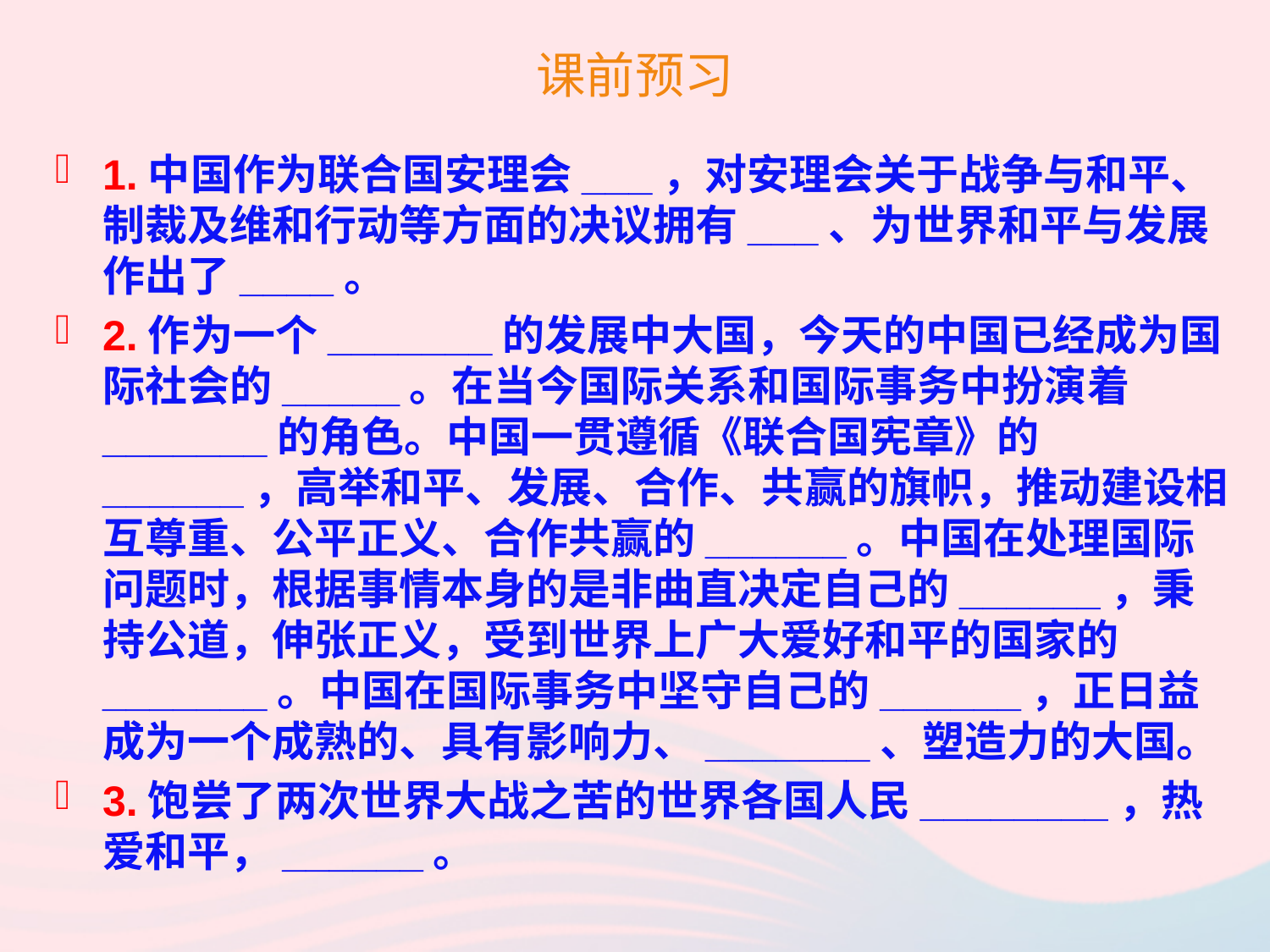

# 课前预习
1.中国作为联合国安理会___，对安理会关于战争与和平、制裁及维和行动等方面的决议拥有___、为世界和平与发展作出了____。
2.作为一个_______的发展中大国，今天的中国已经成为国际社会的_____。在当今国际关系和国际事务中扮演着_______的角色。中国一贯遵循《联合国宪章》的______，高举和平、发展、合作、共赢的旗帜，推动建设相互尊重、公平正义、合作共赢的______。中国在处理国际问题时，根据事情本身的是非曲直决定自己的______，秉持公道，伸张正义，受到世界上广大爱好和平的国家的_______。中国在国际事务中坚守自己的______，正日益成为一个成熟的、具有影响力、_______、塑造力的大国。
3.饱尝了两次世界大战之苦的世界各国人民________，热爱和平，______。